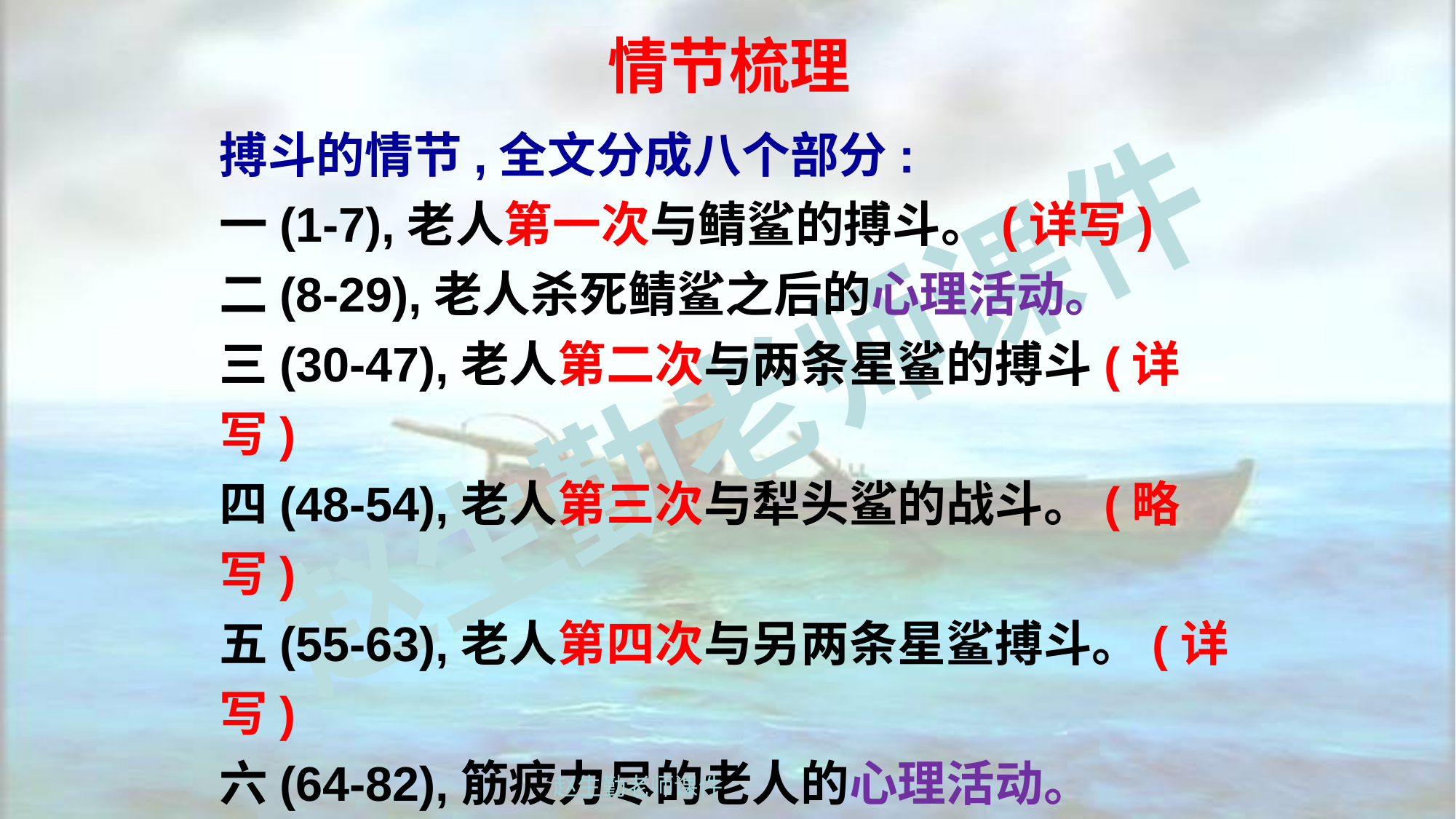

情节梳理
搏斗的情节,全文分成八个部分:
一(1-7),老人第一次与鲭鲨的搏斗。(详写)
二(8-29),老人杀死鲭鲨之后的心理活动。
三(30-47),老人第二次与两条星鲨的搏斗(详写)
四(48-54),老人第三次与犁头鲨的战斗。(略写)
五(55-63),老人第四次与另两条星鲨搏斗。(详写)
六(64-82),筋疲力尽的老人的心理活动。
七(83-88),老人第五次与群鲨的搏斗。(详写)
八(89-97),老人终于回到家里
赵生勤老师课件